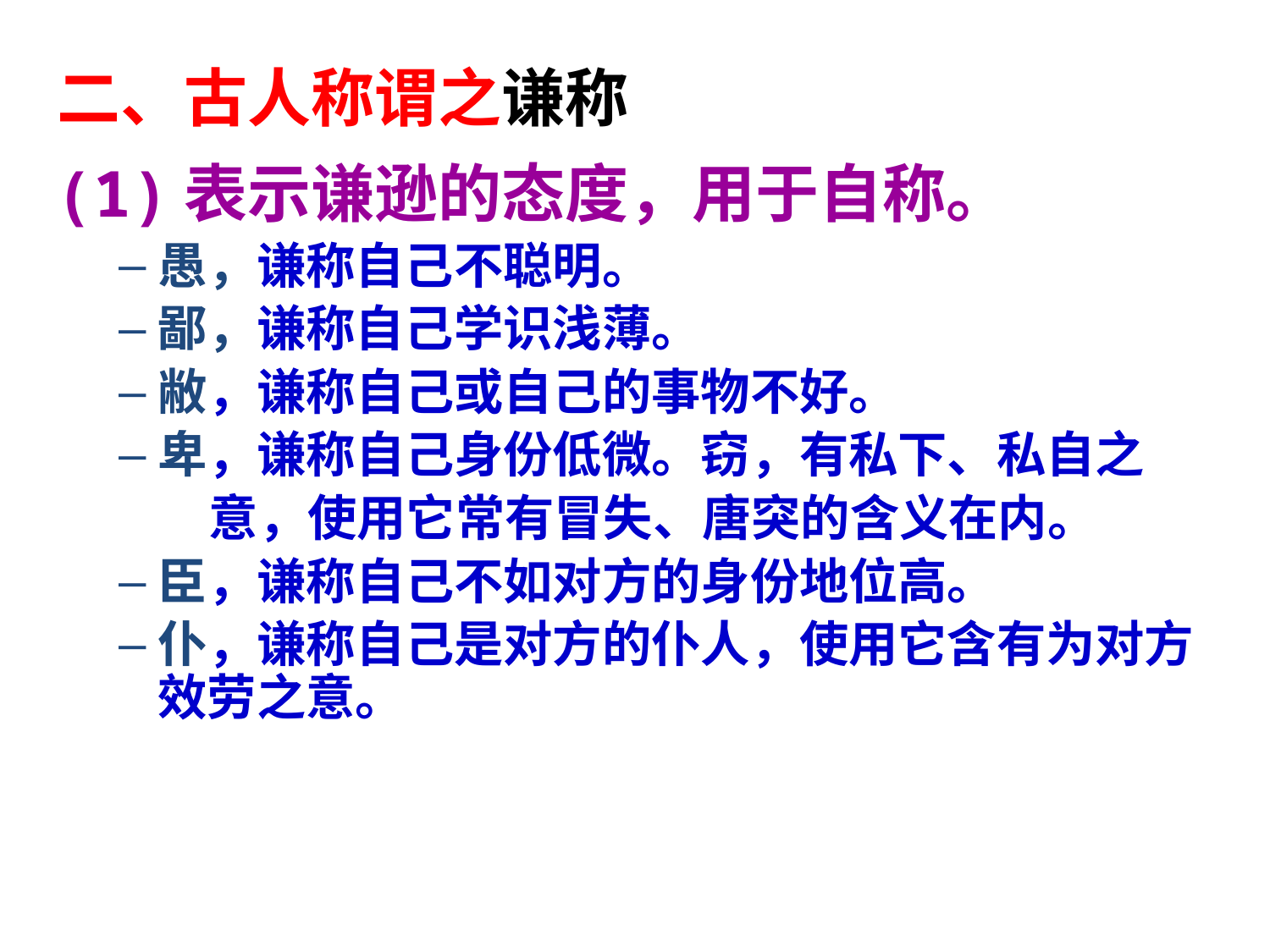

二、古人称谓之谦称
(1)表示谦逊的态度，用于自称。
愚，谦称自己不聪明。
鄙，谦称自己学识浅薄。
敝，谦称自己或自己的事物不好。
卑，谦称自己身份低微。窃，有私下、私自之
       意，使用它常有冒失、唐突的含义在内。
臣，谦称自己不如对方的身份地位高。
仆，谦称自己是对方的仆人，使用它含有为对方效劳之意。